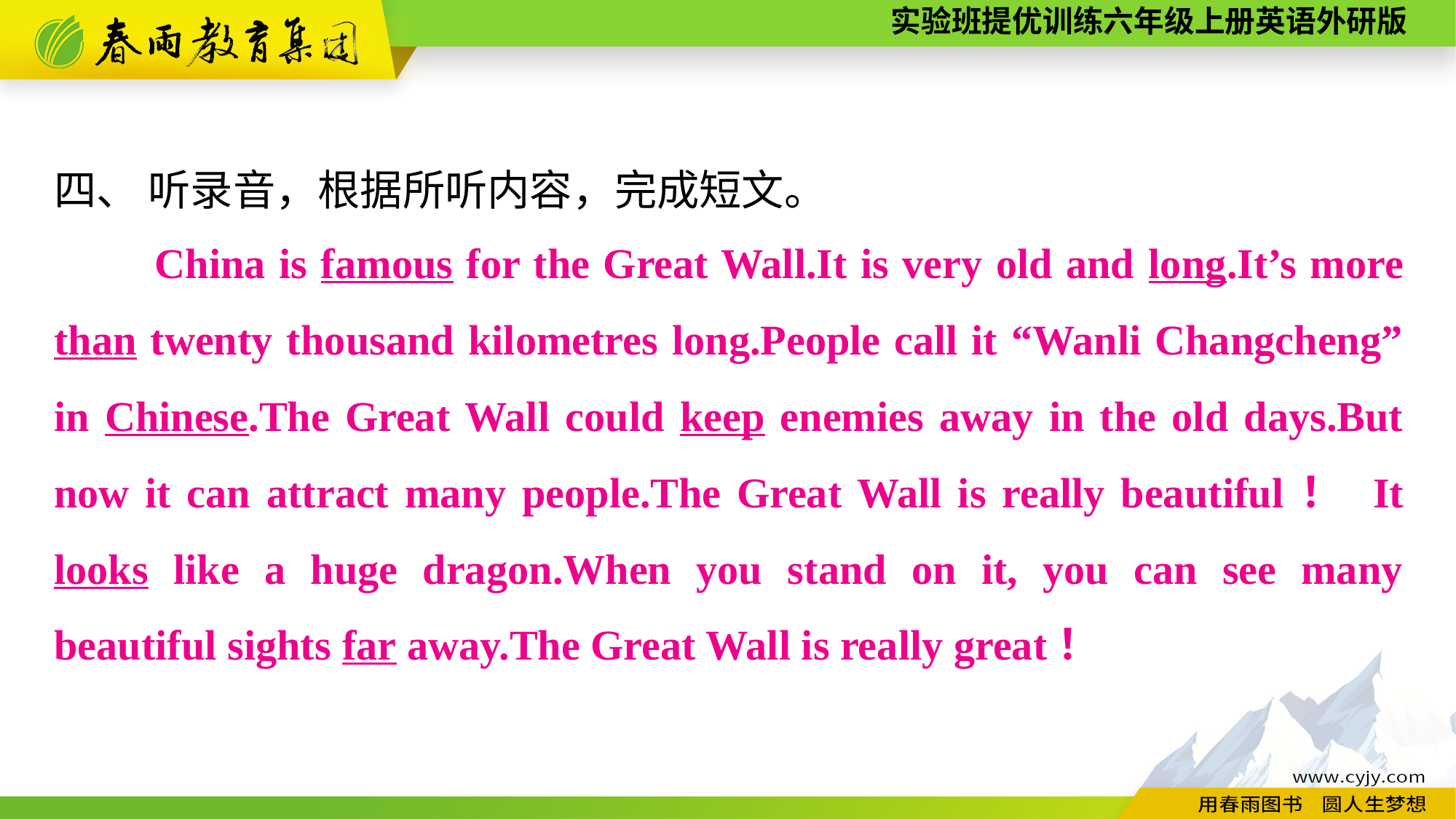

四、 听录音，根据所听内容，完成短文。
　　China is famous for the Great Wall.It is very old and long.It’s more than twenty thousand kilometres long.People call it “Wanli Changcheng” in Chinese.The Great Wall could keep enemies away in the old days.But now it can attract many people.The Great Wall is really beautiful！ It looks like a huge dragon.When you stand on it, you can see many beautiful sights far away.The Great Wall is really great！